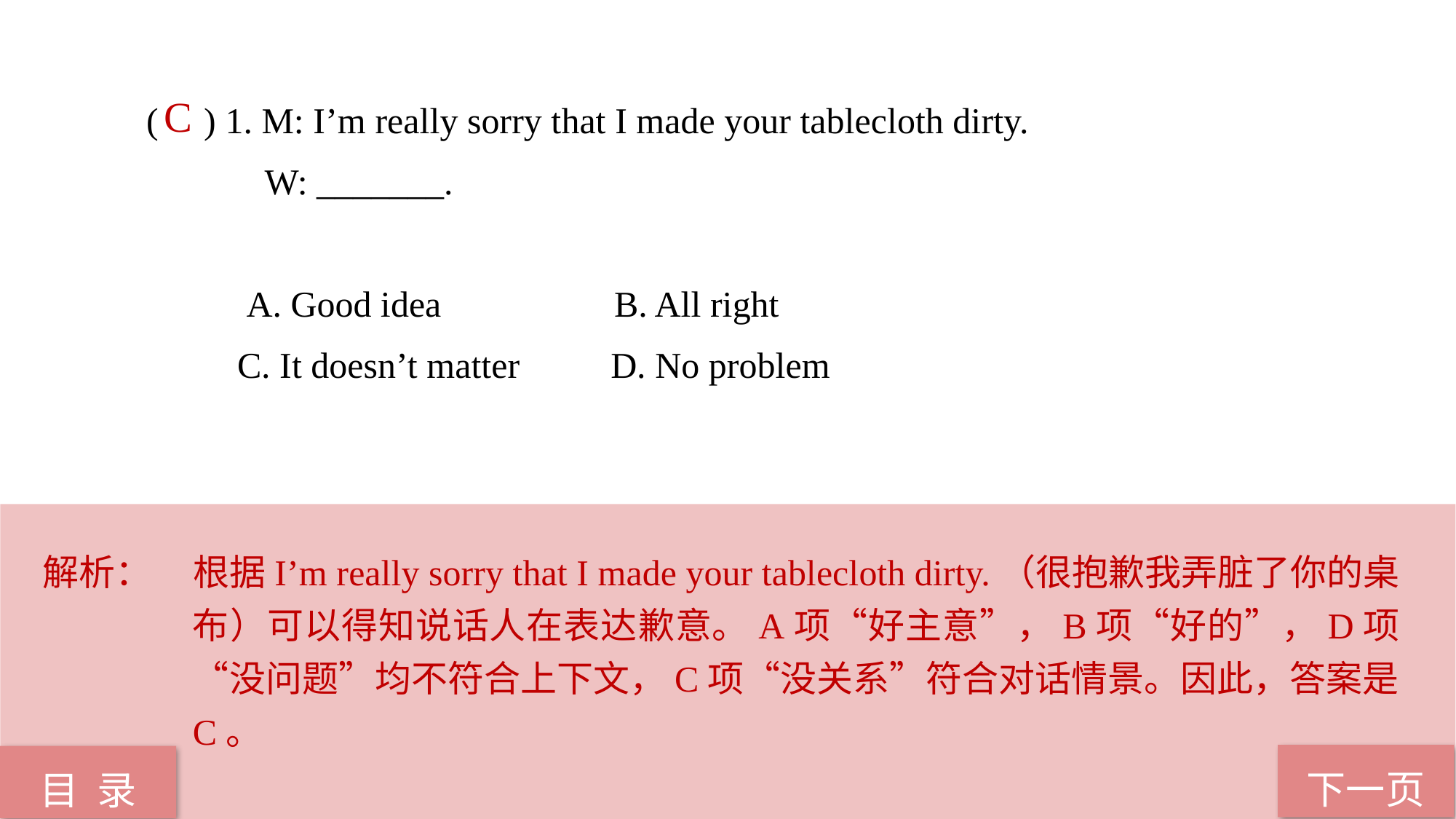

(     ) 1. M: I’m really sorry that I made your tablecloth dirty.
             W: _______.

           A. Good idea                   B. All right
          C. It doesn’t matter          D. No problem
 C
解析：	根据I’m really sorry that I made your tablecloth dirty.（很抱歉我弄脏了你的桌布）可以得知说话人在表达歉意。A项“好主意”，B项“好的”，D项“没问题”均不符合上下文，C项“没关系”符合对话情景。因此，答案是C。